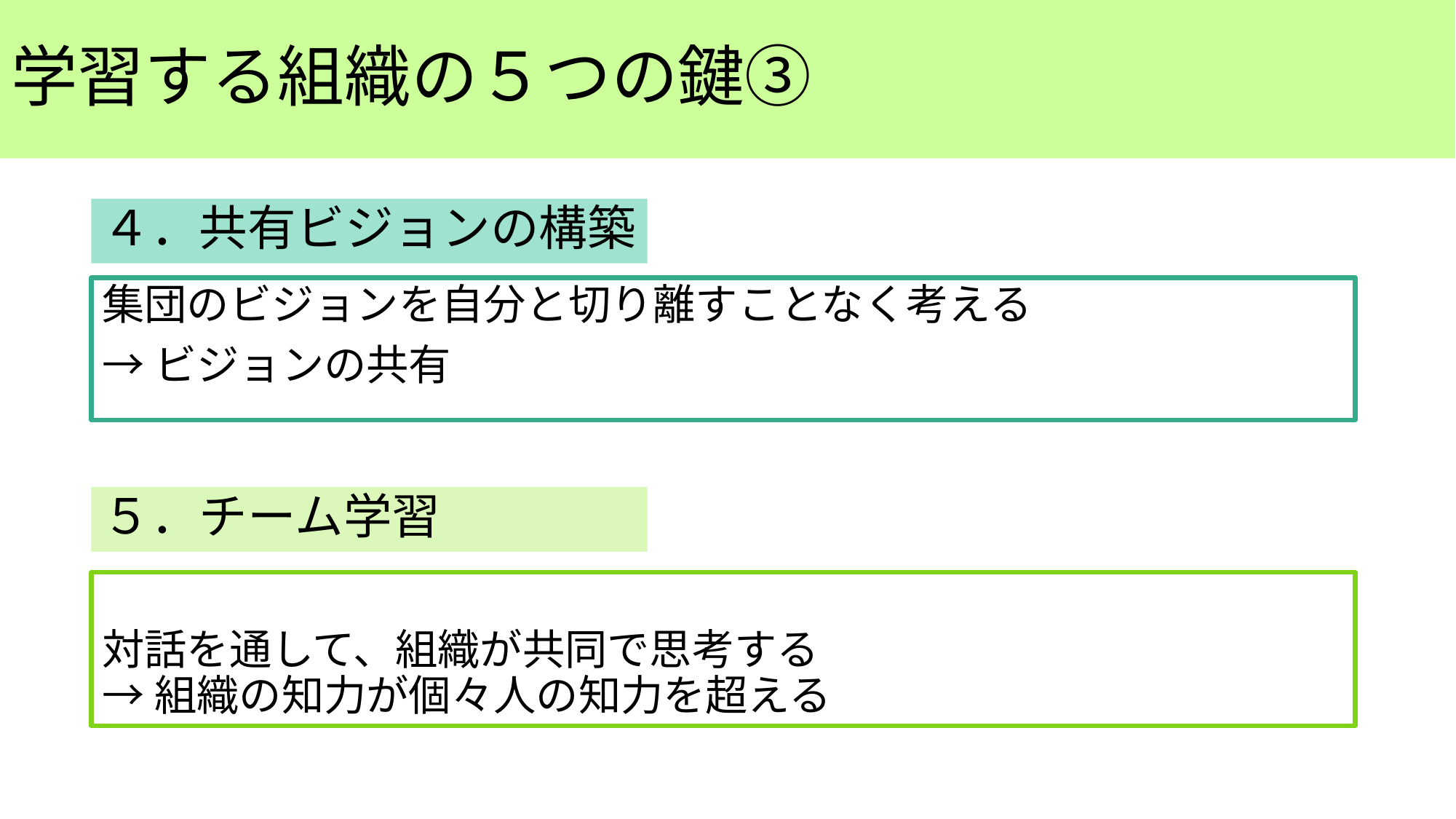

# 学習する組織の５つの鍵③
４．共有ビジョンの構築
集団のビジョンを自分と切り離すことなく考える
→ビジョンの共有
５．チーム学習

対話を通して、組織が共同で思考する
→組織の知力が個々人の知力を超える